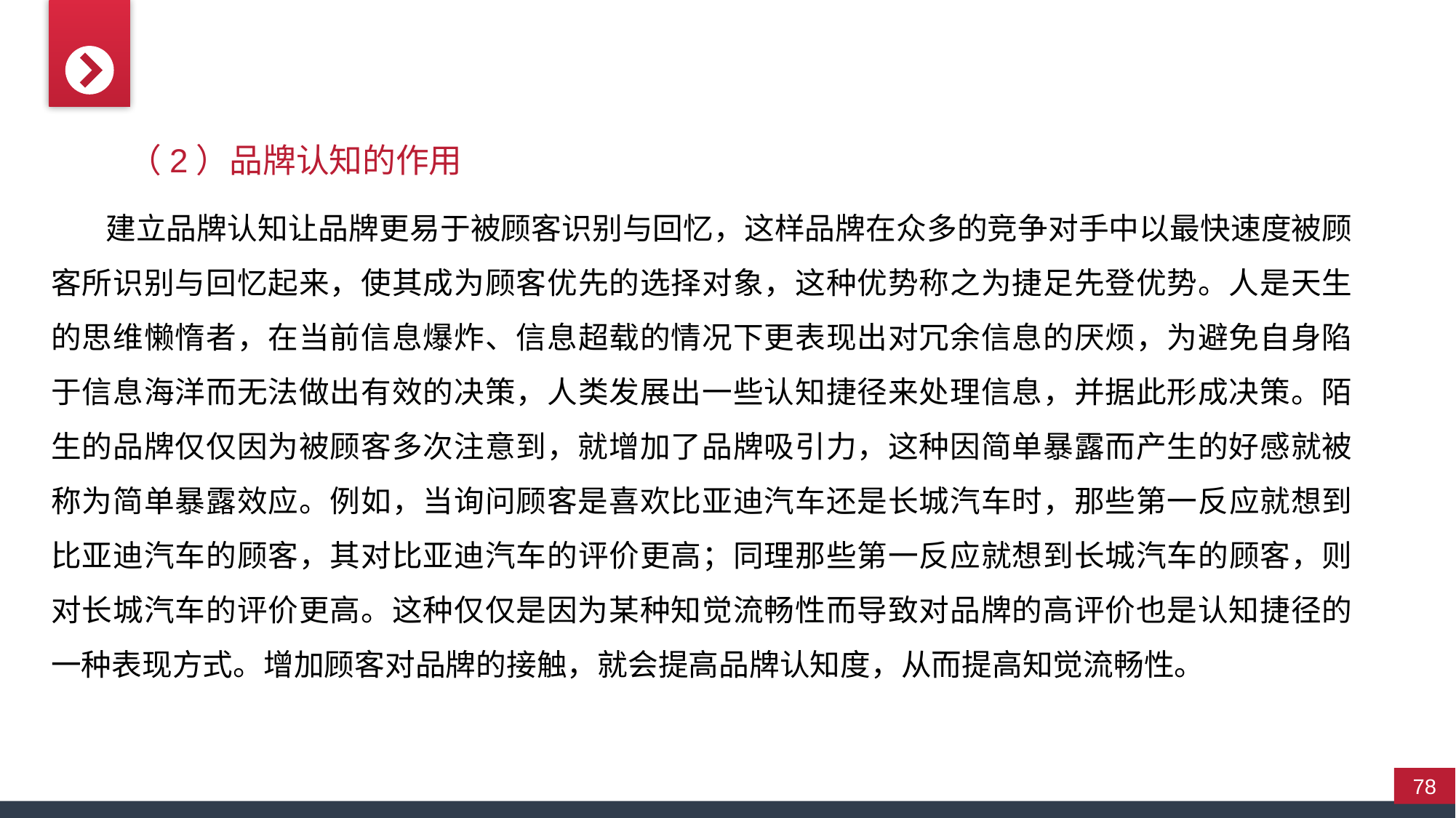

（2）品牌认知的作用
建立品牌认知让品牌更易于被顾客识别与回忆，这样品牌在众多的竞争对手中以最快速度被顾客所识别与回忆起来，使其成为顾客优先的选择对象，这种优势称之为捷足先登优势。人是天生的思维懒惰者，在当前信息爆炸、信息超载的情况下更表现出对冗余信息的厌烦，为避免自身陷于信息海洋而无法做出有效的决策，人类发展出一些认知捷径来处理信息，并据此形成决策。陌生的品牌仅仅因为被顾客多次注意到，就增加了品牌吸引力，这种因简单暴露而产生的好感就被称为简单暴露效应。例如，当询问顾客是喜欢比亚迪汽车还是长城汽车时，那些第一反应就想到比亚迪汽车的顾客，其对比亚迪汽车的评价更高；同理那些第一反应就想到长城汽车的顾客，则对长城汽车的评价更高。这种仅仅是因为某种知觉流畅性而导致对品牌的高评价也是认知捷径的一种表现方式。增加顾客对品牌的接触，就会提高品牌认知度，从而提高知觉流畅性。